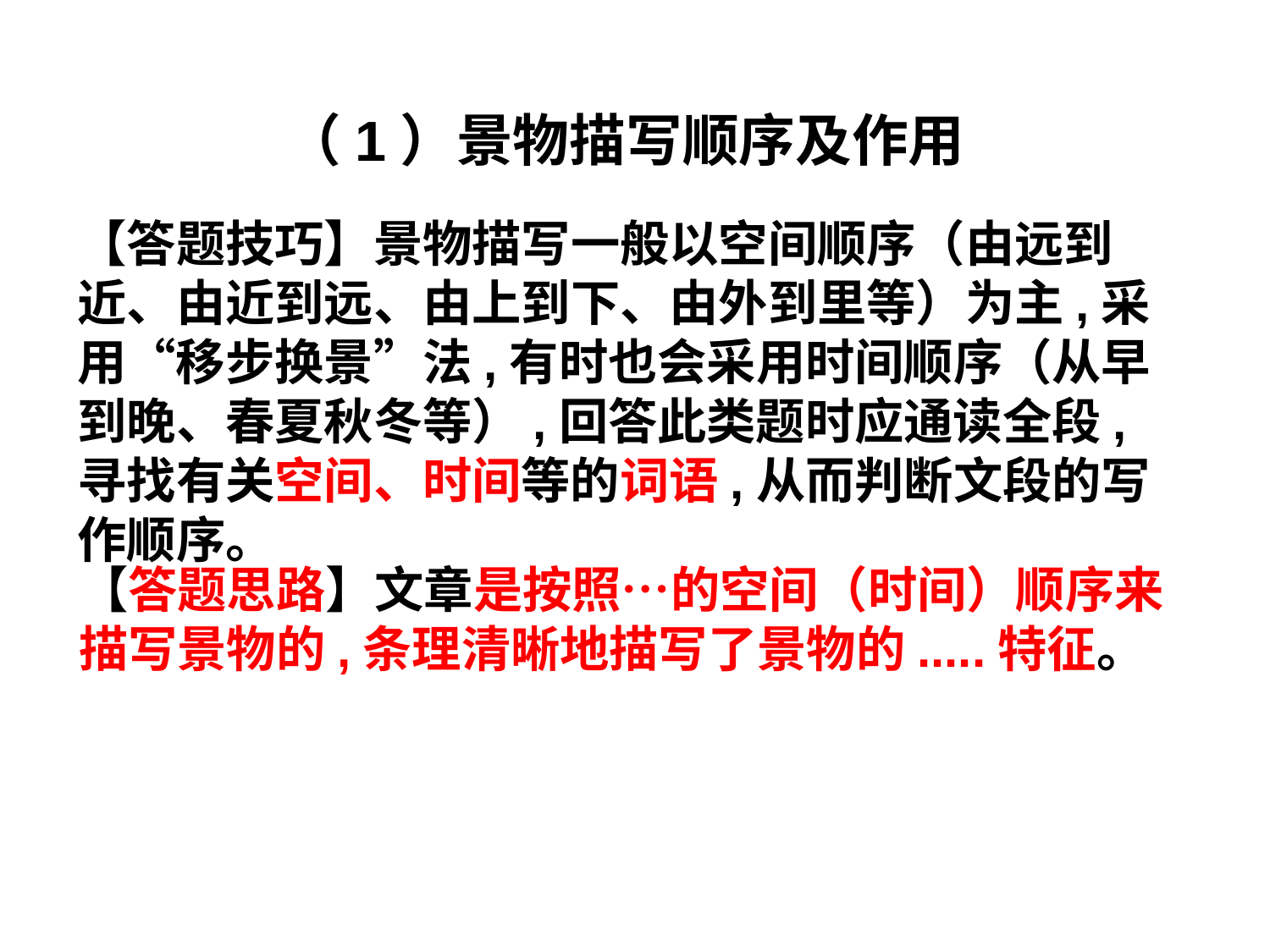

# （1）景物描写顺序及作用
【答题技巧】景物描写一般以空间顺序（由远到近、由近到远、由上到下、由外到里等）为主,采用“移步换景”法,有时也会采用时间顺序（从早到晚、春夏秋冬等）,回答此类题时应通读全段,寻找有关空间、时间等的词语,从而判断文段的写作顺序。
【答题思路】文章是按照…的空间（时间）顺序来描写景物的,条理清晰地描写了景物的.....特征。